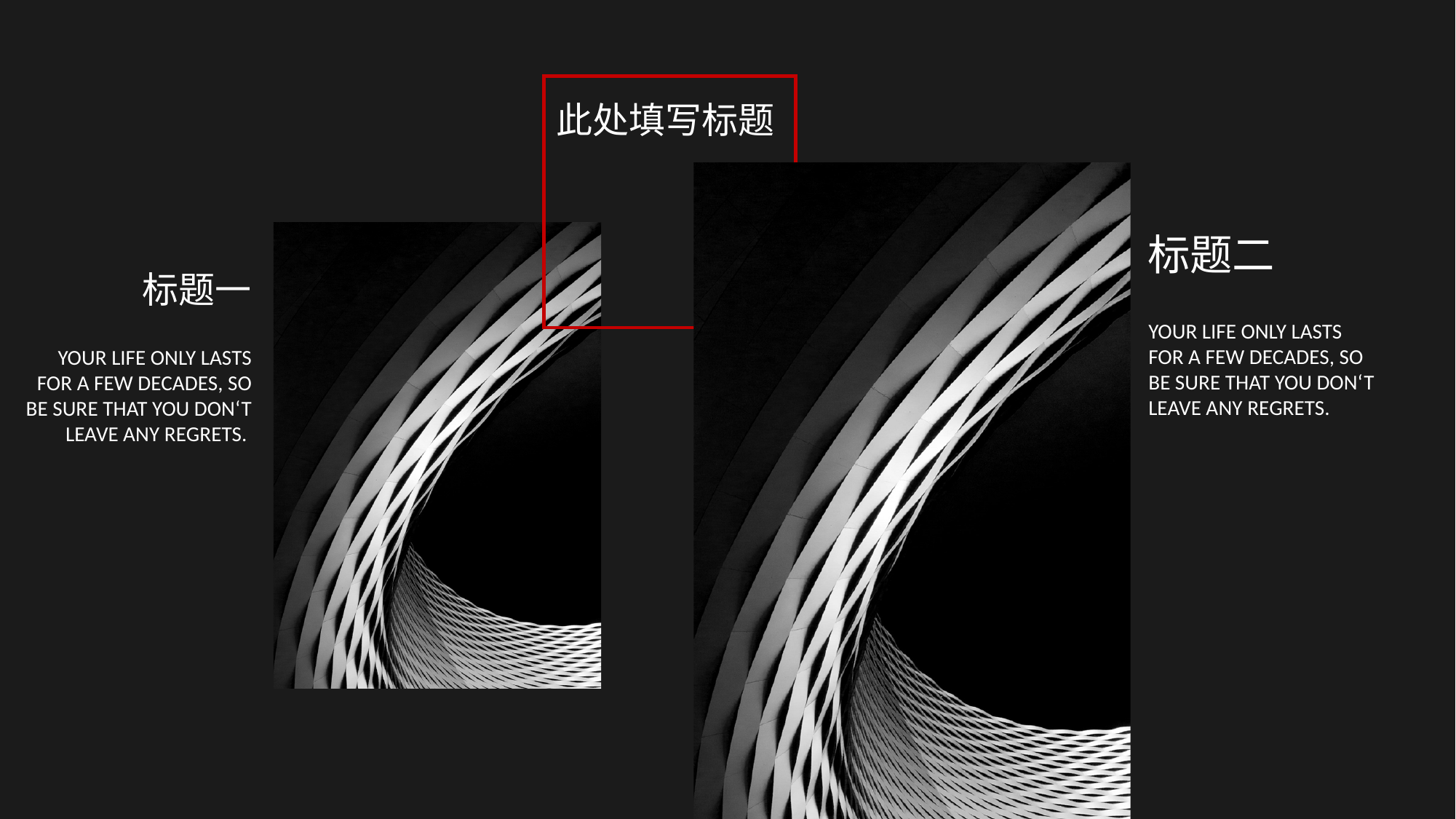

此处填写标题

标题二

标题一
YOUR LIFE ONLY LASTS FOR A FEW DECADES, SO BE SURE THAT YOU DON‘T LEAVE ANY REGRETS.
YOUR LIFE ONLY LASTS FOR A FEW DECADES, SO BE SURE THAT YOU DON‘T LEAVE ANY REGRETS.